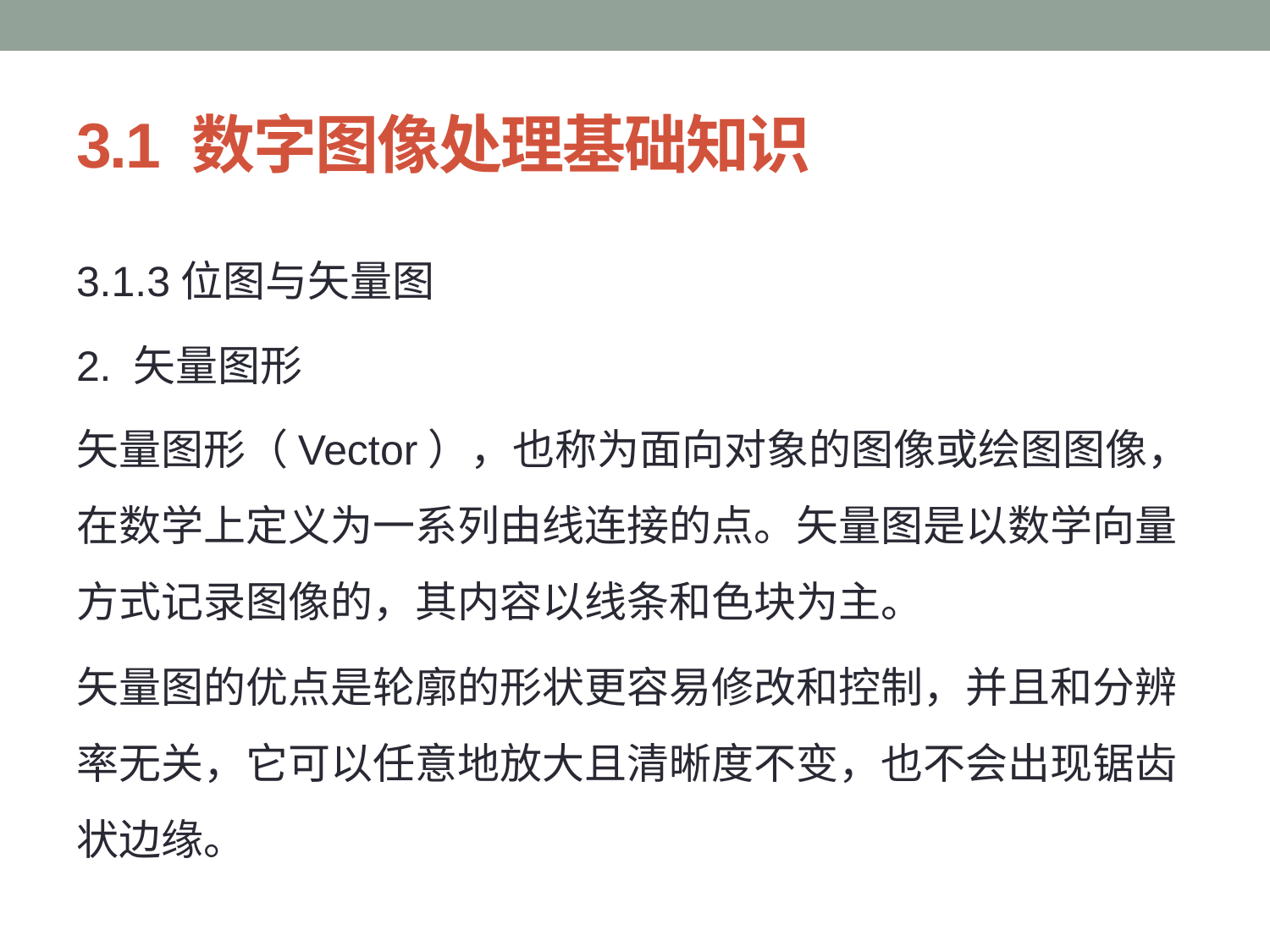

# 3.1 数字图像处理基础知识
3.1.3位图与矢量图
2. 矢量图形
矢量图形（Vector），也称为面向对象的图像或绘图图像，在数学上定义为一系列由线连接的点。矢量图是以数学向量方式记录图像的，其内容以线条和色块为主。
矢量图的优点是轮廓的形状更容易修改和控制，并且和分辨率无关，它可以任意地放大且清晰度不变，也不会出现锯齿状边缘。